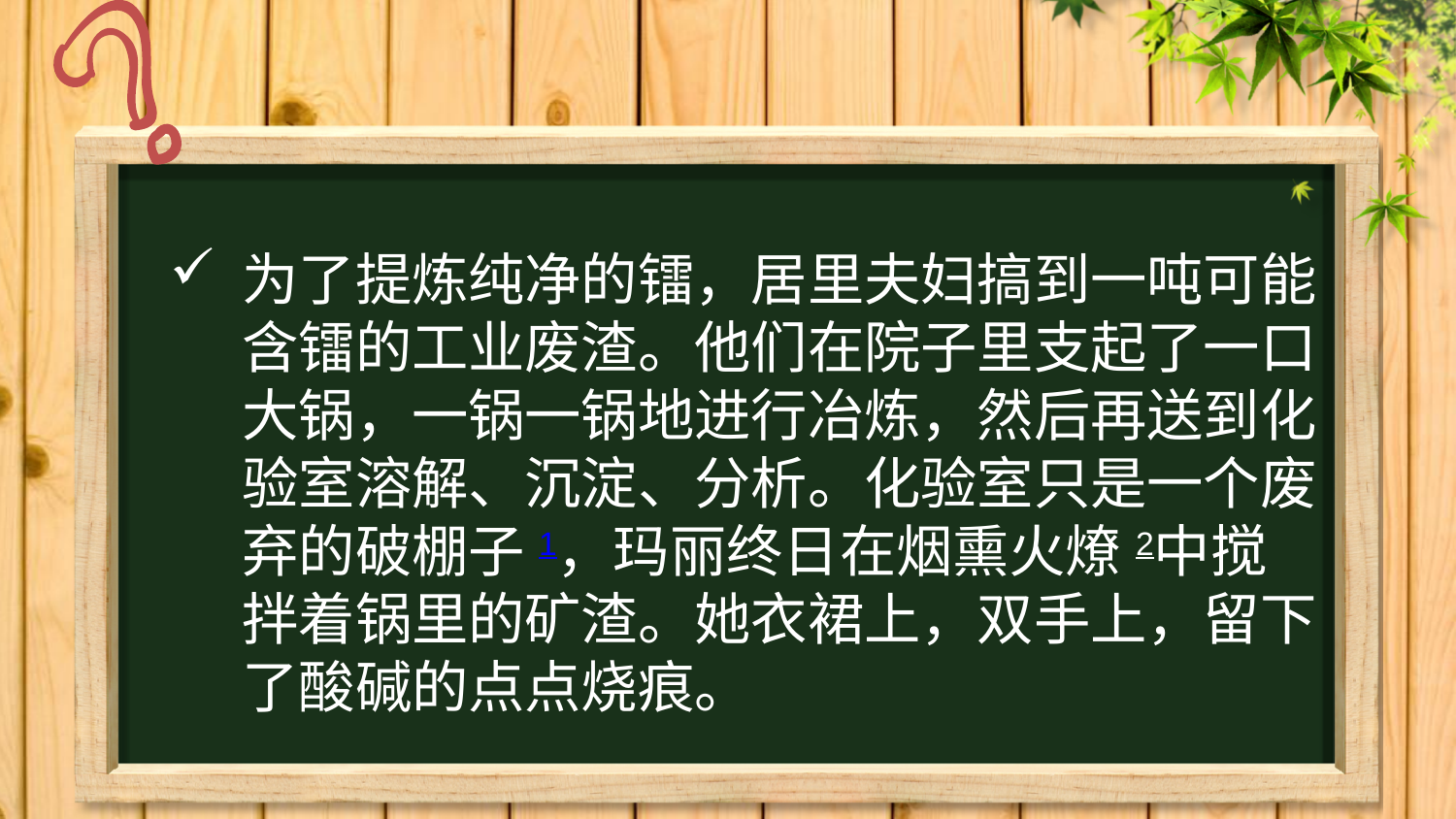

为了提炼纯净的镭，居里夫妇搞到一吨可能含镭的工业废渣。他们在院子里支起了一口大锅，一锅一锅地进行冶炼，然后再送到化验室溶解、沉淀、分析。化验室只是一个废弃的破棚子1，玛丽终日在烟熏火燎2中搅拌着锅里的矿渣。她衣裙上，双手上，留下了酸碱的点点烧痕。